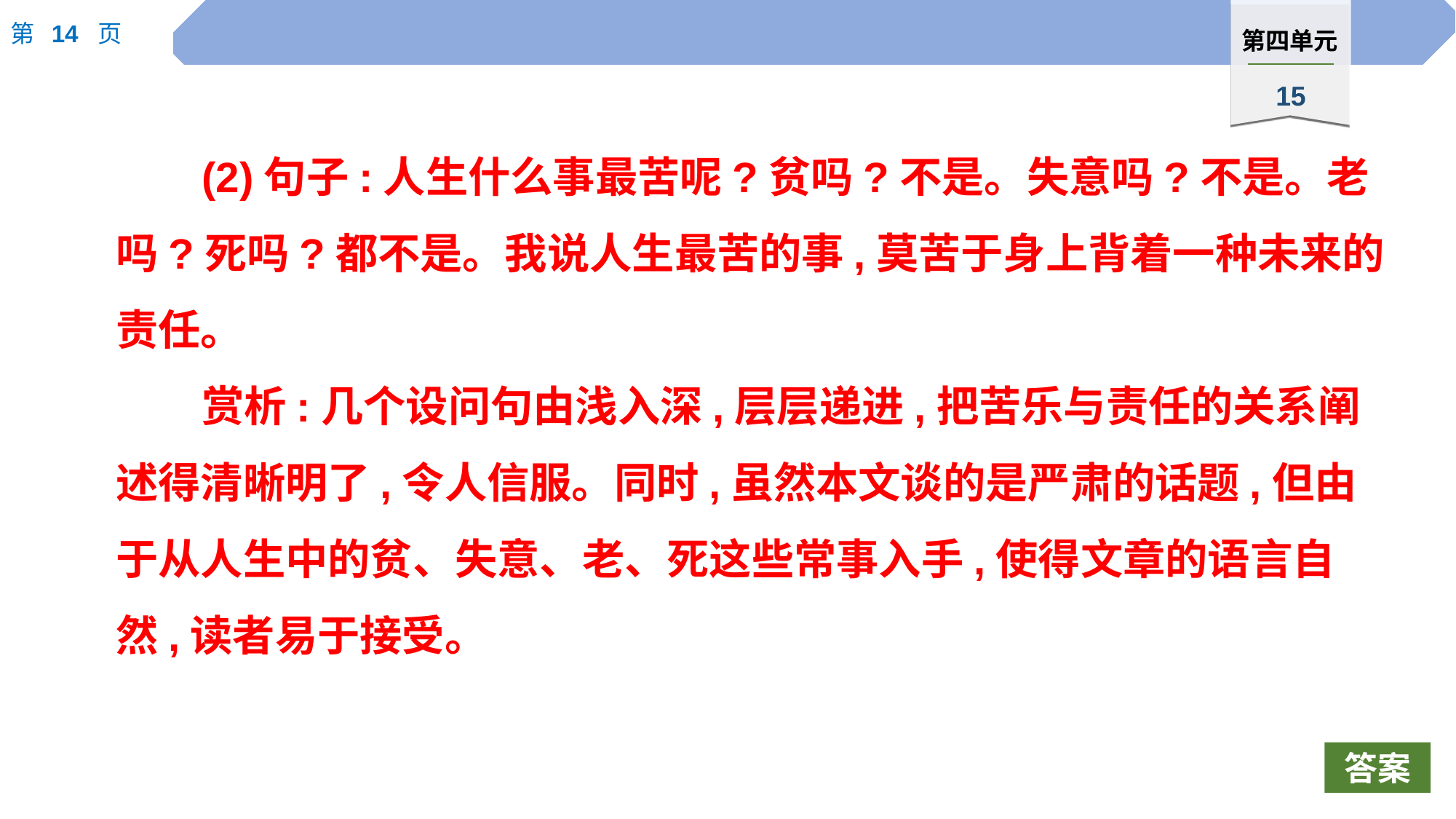

(2)句子:人生什么事最苦呢?贫吗?不是。失意吗?不是。老吗?死吗?都不是。我说人生最苦的事,莫苦于身上背着一种未来的责任。
赏析:几个设问句由浅入深,层层递进,把苦乐与责任的关系阐述得清晰明了,令人信服。同时,虽然本文谈的是严肃的话题,但由于从人生中的贫、失意、老、死这些常事入手,使得文章的语言自然,读者易于接受。
答案